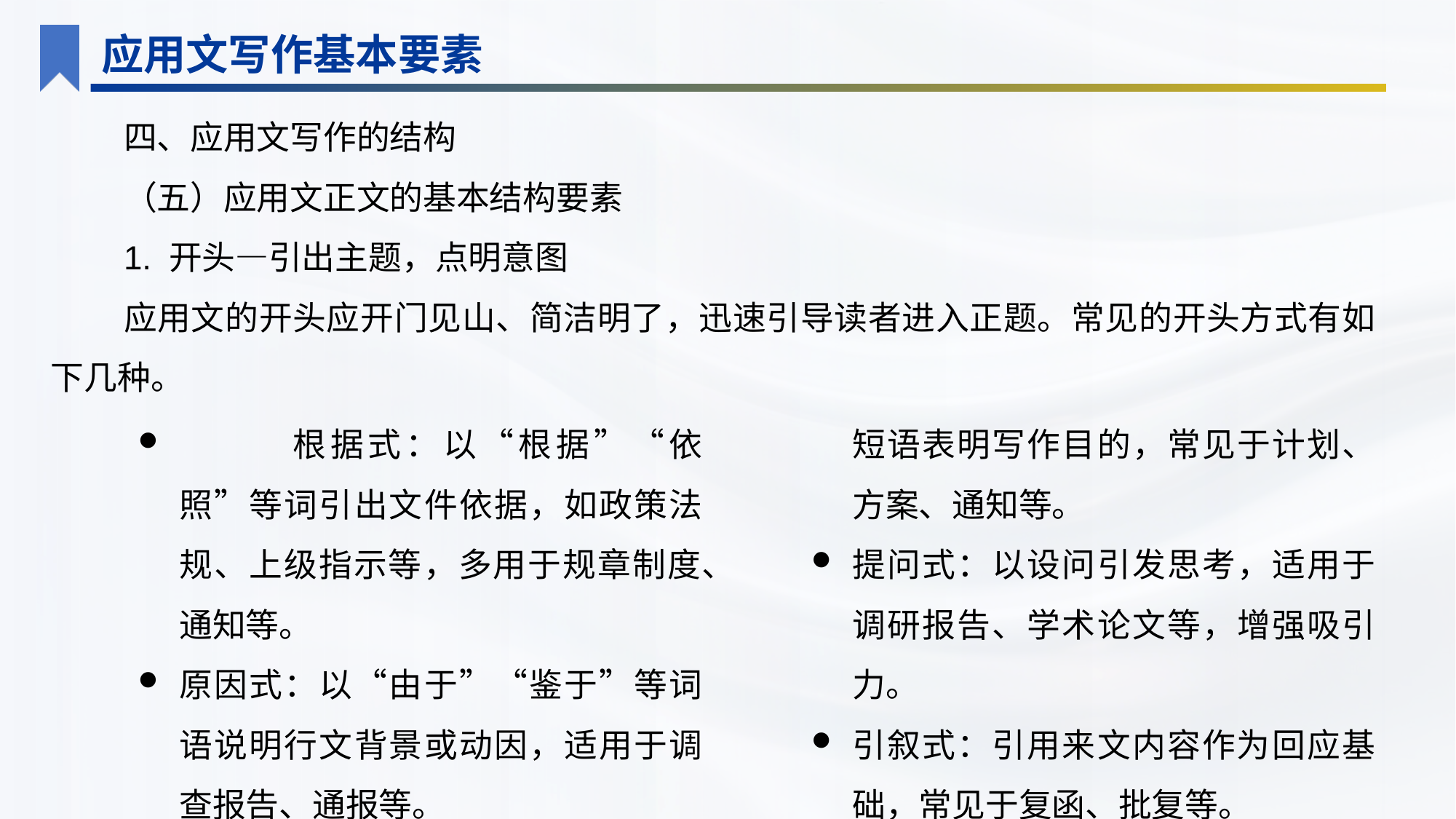

应用文写作基本要素
四、应用文写作的结构
（五）应用文正文的基本结构要素
1. 开头—引出主题，点明意图
应用文的开头应开门见山、简洁明了，迅速引导读者进入正题。常见的开头方式有如下几种。
	根据式：以“根据”“依照”等词引出文件依据，如政策法规、上级指示等，多用于规章制度、通知等。
原因式：以“由于”“鉴于”等词语说明行文背景或动因，适用于调查报告、通报等。
目的式：用“为了”“为”等介词短语表明写作目的，常见于计划、方案、通知等。
提问式：以设问引发思考，适用于调研报告、学术论文等，增强吸引力。
引叙式：引用来文内容作为回应基础，常见于复函、批复等。